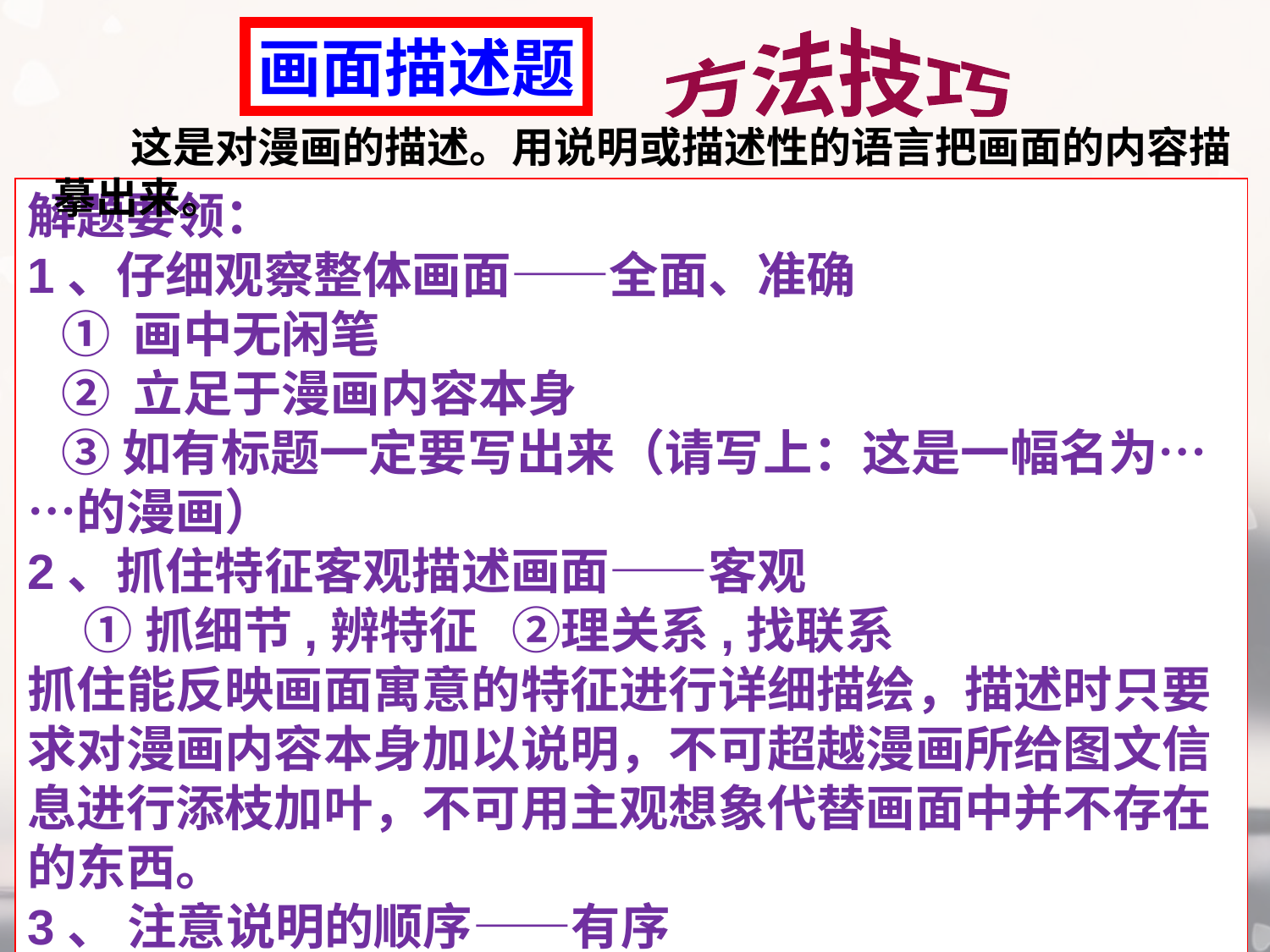

方法技巧
画面描述题
       这是对漫画的描述。用说明或描述性的语言把画面的内容描摹出来。
解题要领：
1、仔细观察整体画面——全面、准确
   ① 画中无闲笔
   ② 立足于漫画内容本身
   ③如有标题一定要写出来（请写上：这是一幅名为……的漫画）
2、抓住特征客观描述画面——客观
     ①抓细节,辨特征   ②理关系,找联系
抓住能反映画面寓意的特征进行详细描绘，描述时只要求对漫画内容本身加以说明，不可超越漫画所给图文信息进行添枝加叶，不可用主观想象代替画面中并不存在的东西。
3、 注意说明的顺序——有序
        对于漫画的说明，在整体上要做到“总──分──总”，即起笔一句点明介绍对象，然后依次介绍画面内容，再用一句话点出漫画寓意。
①先背景后人物
②介绍人物时，可按照“穿着（从上到下）──动作──神态”这样的顺序进行说明，自然主次分明、条理清晰。
 ③几幅画面，按照顺序逐个描述